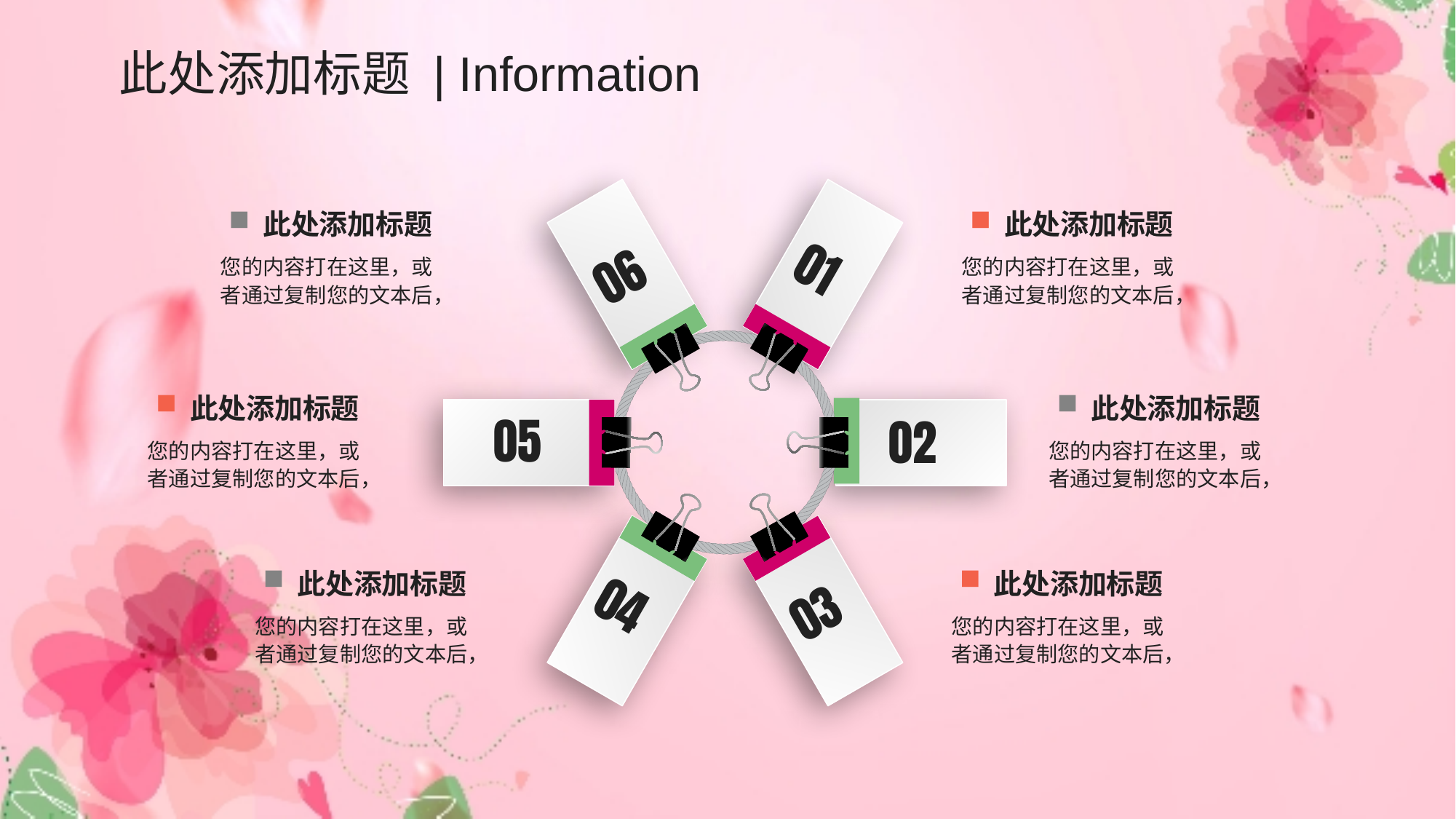

# 此处添加标题 | Information

06

01

此处添加标题
此处添加标题
您的内容打在这里，或者通过复制您的文本后，
您的内容打在这里，或者通过复制您的文本后，

此处添加标题
此处添加标题

02

05

您的内容打在这里，或者通过复制您的文本后，
您的内容打在这里，或者通过复制您的文本后，

04

03
此处添加标题
此处添加标题
您的内容打在这里，或者通过复制您的文本后，
您的内容打在这里，或者通过复制您的文本后，